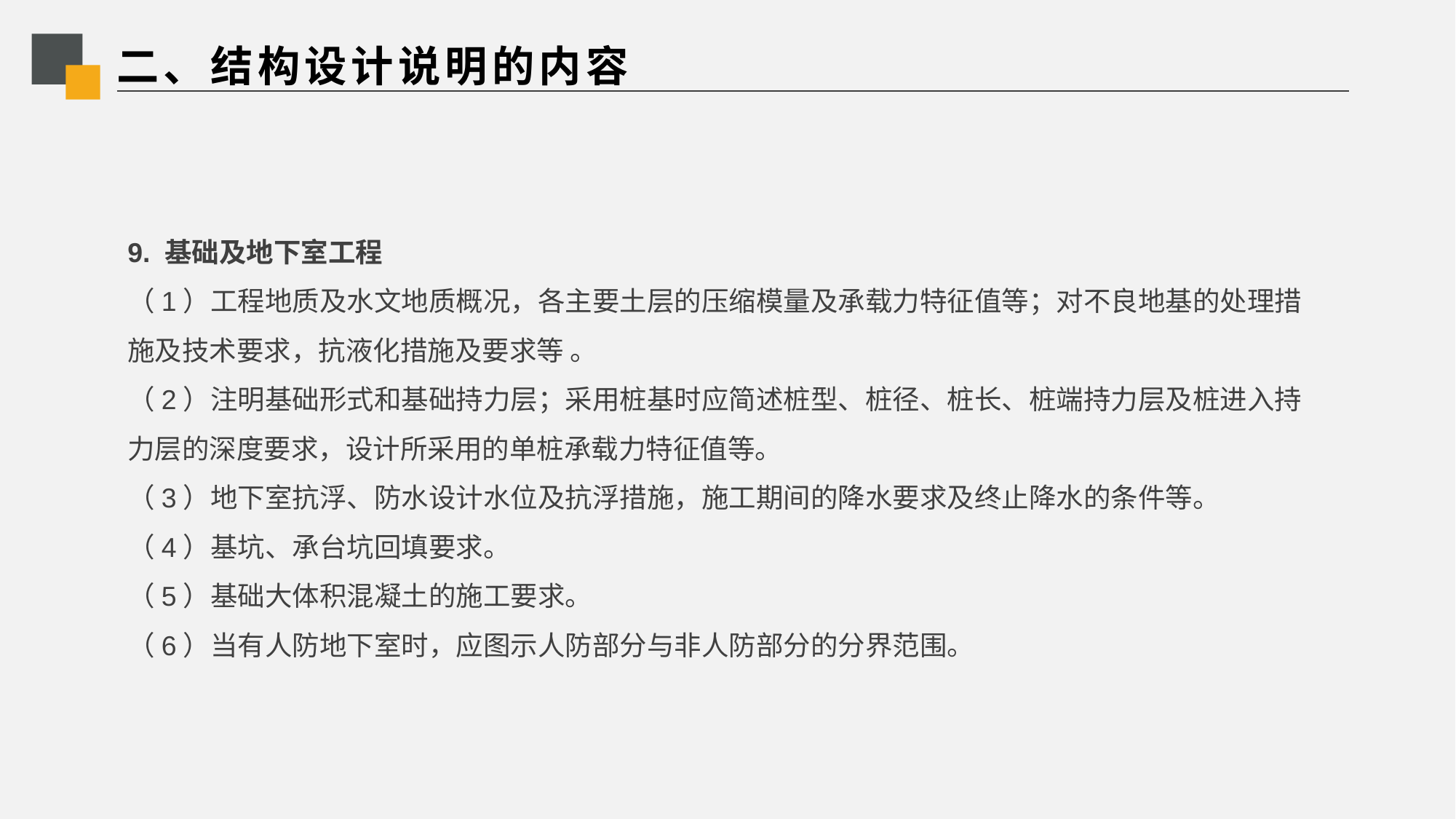

# 二、结构设计说明的内容
9. 基础及地下室工程
（1）工程地质及水文地质概况，各主要土层的压缩模量及承载力特征值等；对不良地基的处理措施及技术要求，抗液化措施及要求等 。
（2）注明基础形式和基础持力层；采用桩基时应简述桩型、桩径、桩长、桩端持力层及桩进入持力层的深度要求，设计所采用的单桩承载力特征值等。
（3）地下室抗浮、防水设计水位及抗浮措施，施工期间的降水要求及终止降水的条件等。
（4）基坑、承台坑回填要求。
（5）基础大体积混凝土的施工要求。
（6）当有人防地下室时，应图示人防部分与非人防部分的分界范围。